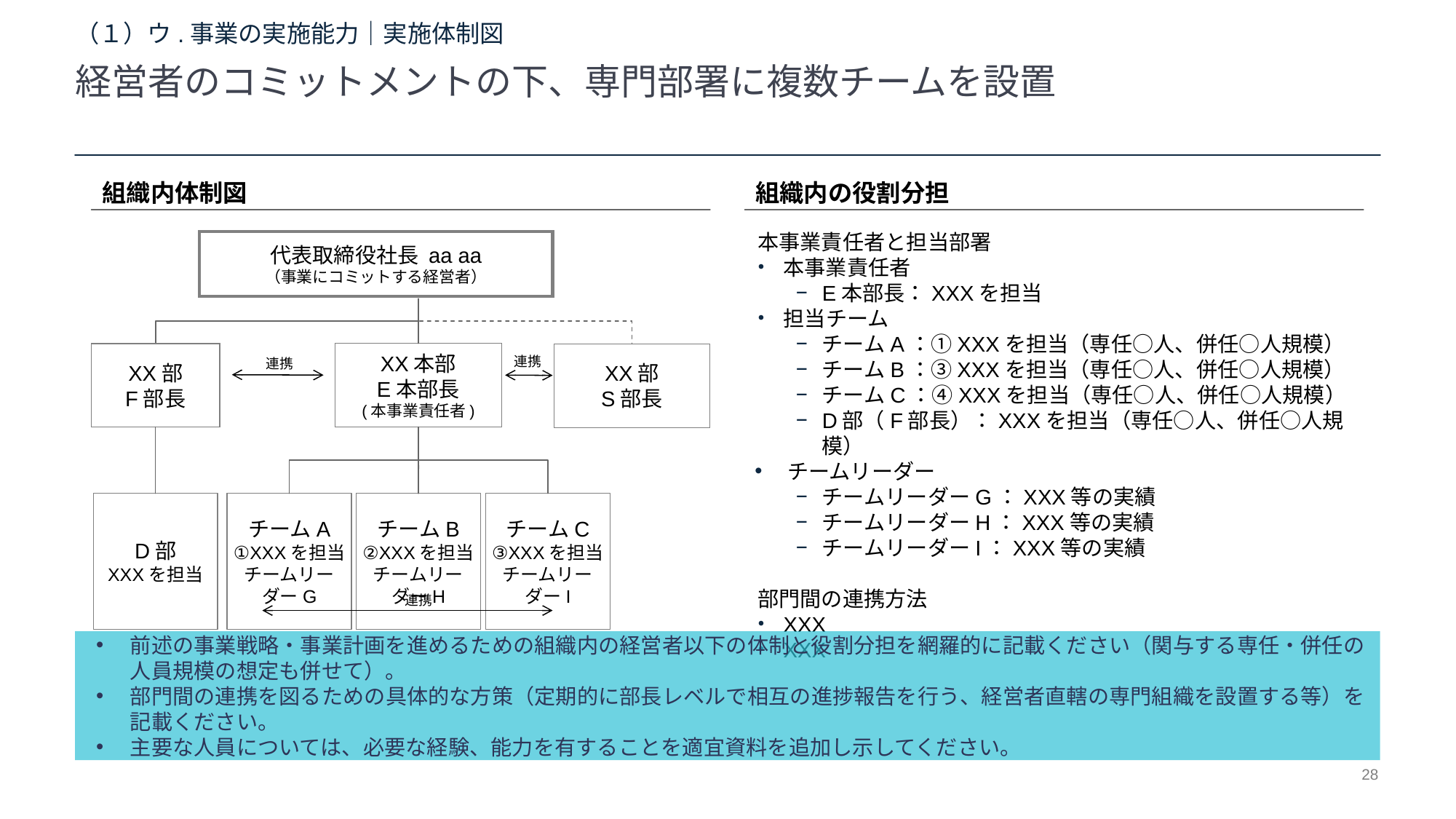

# （１）ウ.事業の実施能力｜実施体制図
経営者のコミットメントの下、専門部署に複数チームを設置

組織内体制図
組織内の役割分担
本事業責任者と担当部署
本事業責任者
E本部長：XXXを担当
担当チーム
チームA：①XXXを担当（専任○人、併任○人規模）
チームB：③XXXを担当（専任○人、併任○人規模）
チームC：④XXXを担当（専任○人、併任○人規模）
D部（F部長）：XXXを担当（専任○人、併任○人規模）
チームリーダー
チームリーダーG：XXX等の実績
チームリーダーH：XXX等の実績
チームリーダーI：XXX等の実績
部門間の連携方法
XXX
XXX
代表取締役社長 aa aa
（事業にコミットする経営者）
XX部
F部長
XX本部
E本部長
(本事業責任者)
XX部
S部長
連携
連携
D部
XXXを担当
チームA
①XXXを担当
チームリーダーG
チームB
②XXXを担当
チームリーダーH
チームC
③XXXを担当
チームリーダーI
連携
前述の事業戦略・事業計画を進めるための組織内の経営者以下の体制と役割分担を網羅的に記載ください（関与する専任・併任の人員規模の想定も併せて）。
部門間の連携を図るための具体的な方策（定期的に部長レベルで相互の進捗報告を行う、経営者直轄の専門組織を設置する等）を記載ください。
主要な人員については、必要な経験、能力を有することを適宜資料を追加し示してください。